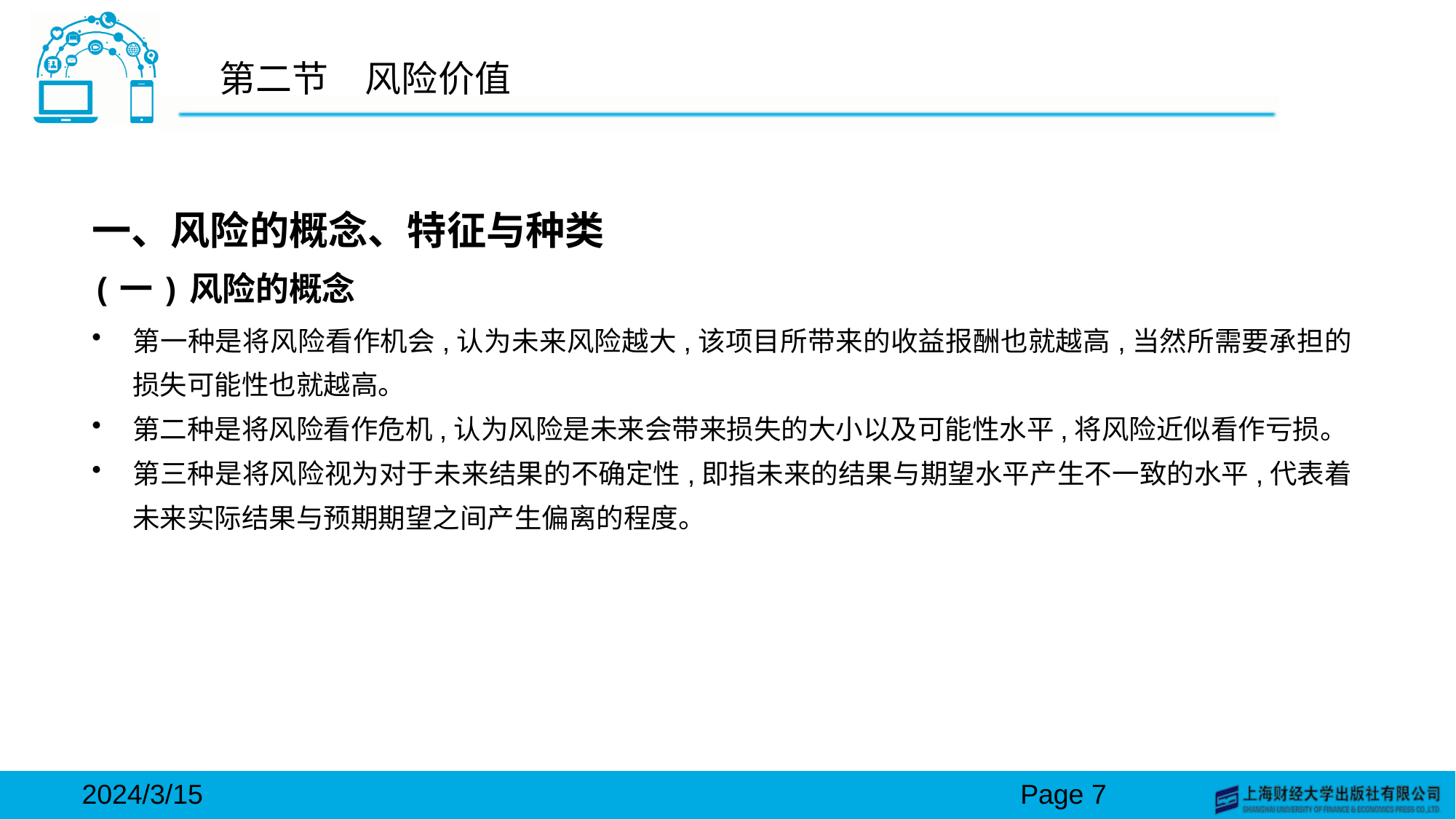

# 第二节　风险价值
一、风险的概念、特征与种类
(一)风险的概念
第一种是将风险看作机会,认为未来风险越大,该项目所带来的收益报酬也就越高,当然所需要承担的损失可能性也就越高。
第二种是将风险看作危机,认为风险是未来会带来损失的大小以及可能性水平,将风险近似看作亏损。
第三种是将风险视为对于未来结果的不确定性,即指未来的结果与期望水平产生不一致的水平,代表着未来实际结果与预期期望之间产生偏离的程度。

2024/3/15
Page 7